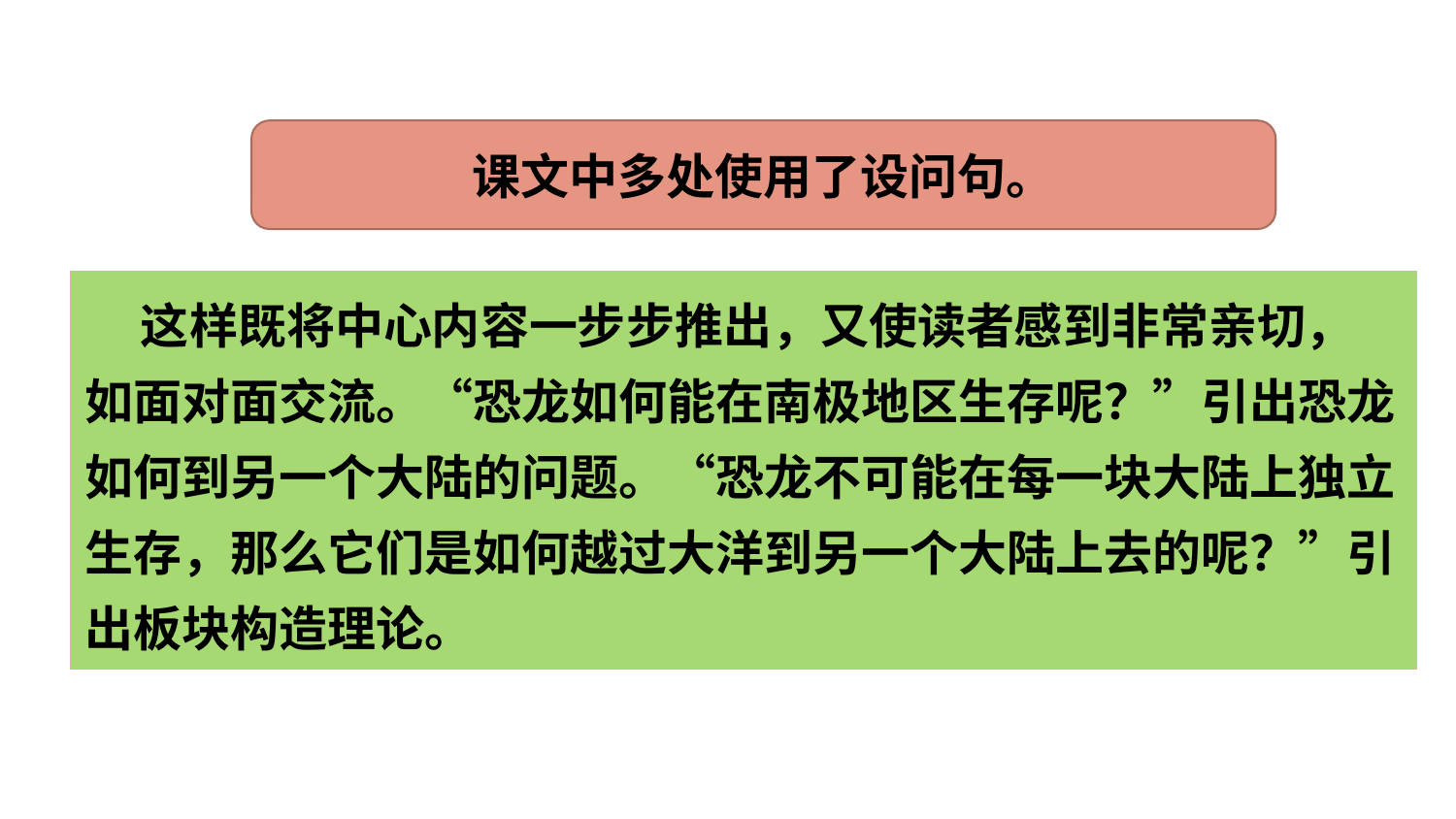

课文中多处使用了设问句。
     这样既将中心内容一步步推出，又使读者感到非常亲切，如面对面交流。“恐龙如何能在南极地区生存呢？”引出恐龙如何到另一个大陆的问题。“恐龙不可能在每一块大陆上独立生存，那么它们是如何越过大洋到另一个大陆上去的呢？”引出板块构造理论。